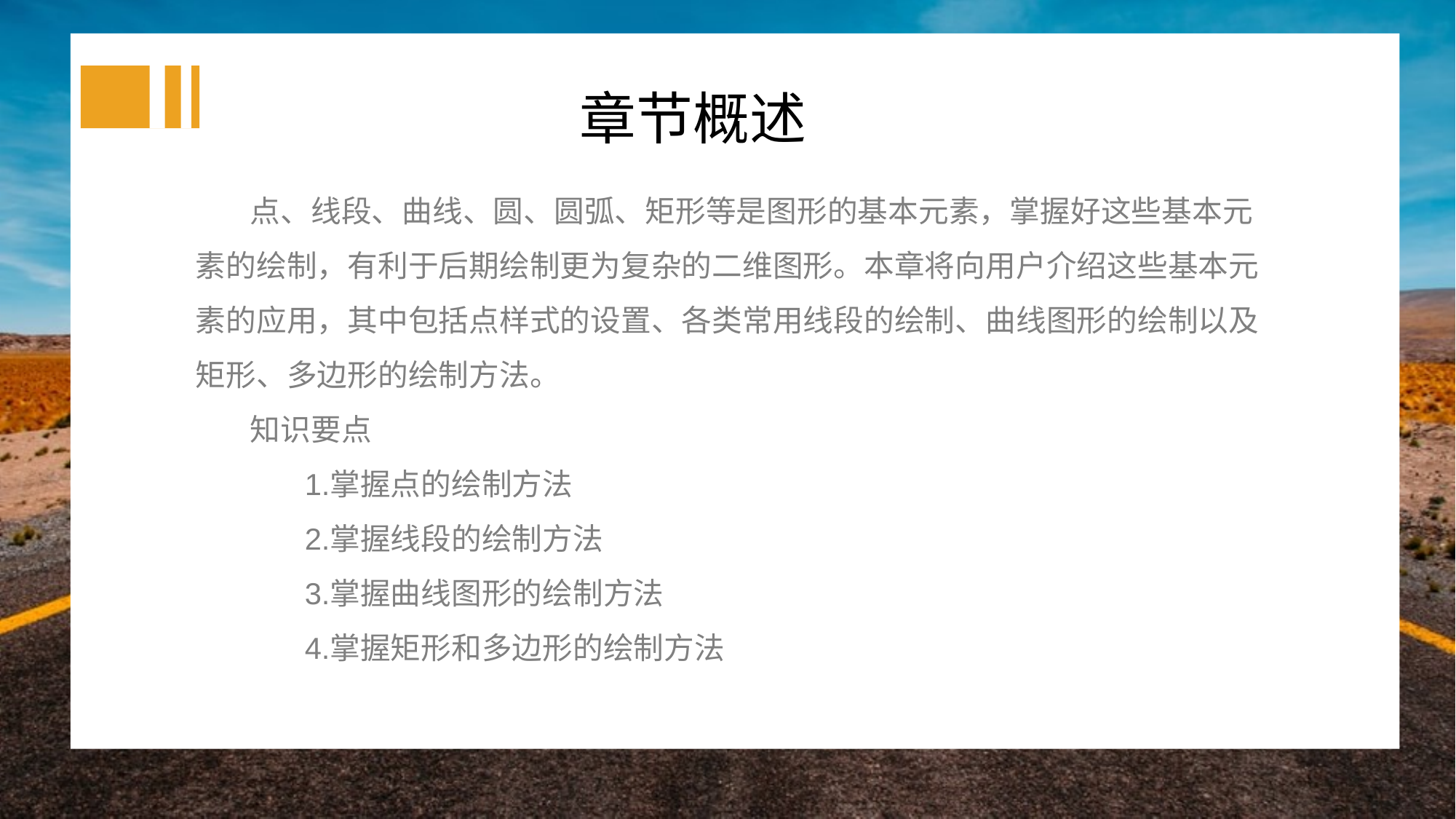

章节概述
点、线段、曲线、圆、圆弧、矩形等是图形的基本元素，掌握好这些基本元素的绘制，有利于后期绘制更为复杂的二维图形。本章将向用户介绍这些基本元素的应用，其中包括点样式的设置、各类常用线段的绘制、曲线图形的绘制以及矩形、多边形的绘制方法。
知识要点
掌握点的绘制方法
掌握线段的绘制方法
掌握曲线图形的绘制方法
掌握矩形和多边形的绘制方法